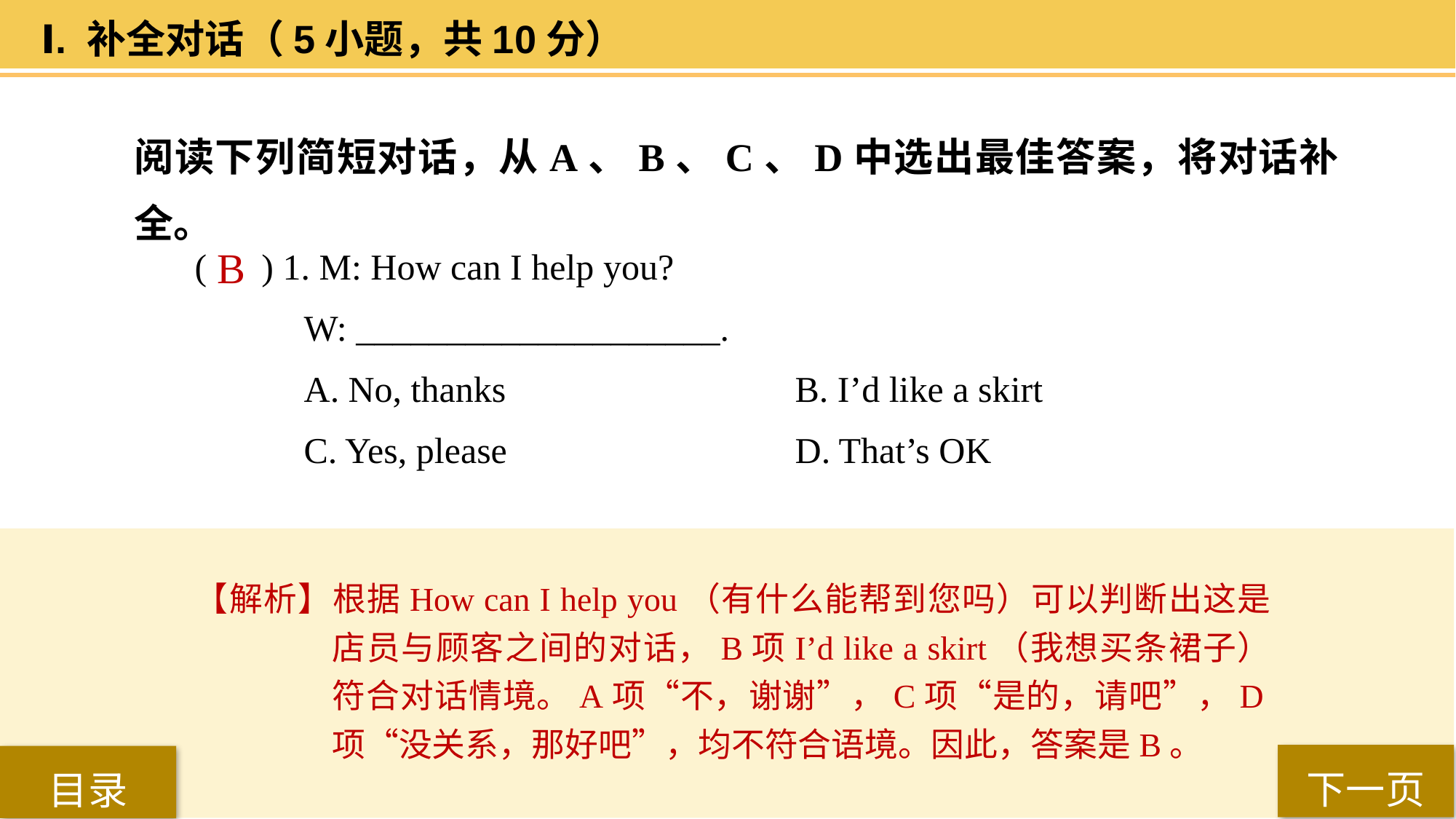

Ⅰ. 补全对话（5小题，共10分）
阅读下列简短对话，从A、B、C、D中选出最佳答案，将对话补全。
(      ) 1. M: How can I help you?
W: ____________________.
A. No, thanks 			B. I’d like a skirt
C. Yes, please 			D. That’s OK
 B
【解析】根据How can I help you（有什么能帮到您吗）可以判断出这是店员与顾客之间的对话，B项I’d like a skirt（我想买条裙子）符合对话情境。A项“不，谢谢”，C项“是的，请吧”，D项“没关系，那好吧”，均不符合语境。因此，答案是B。